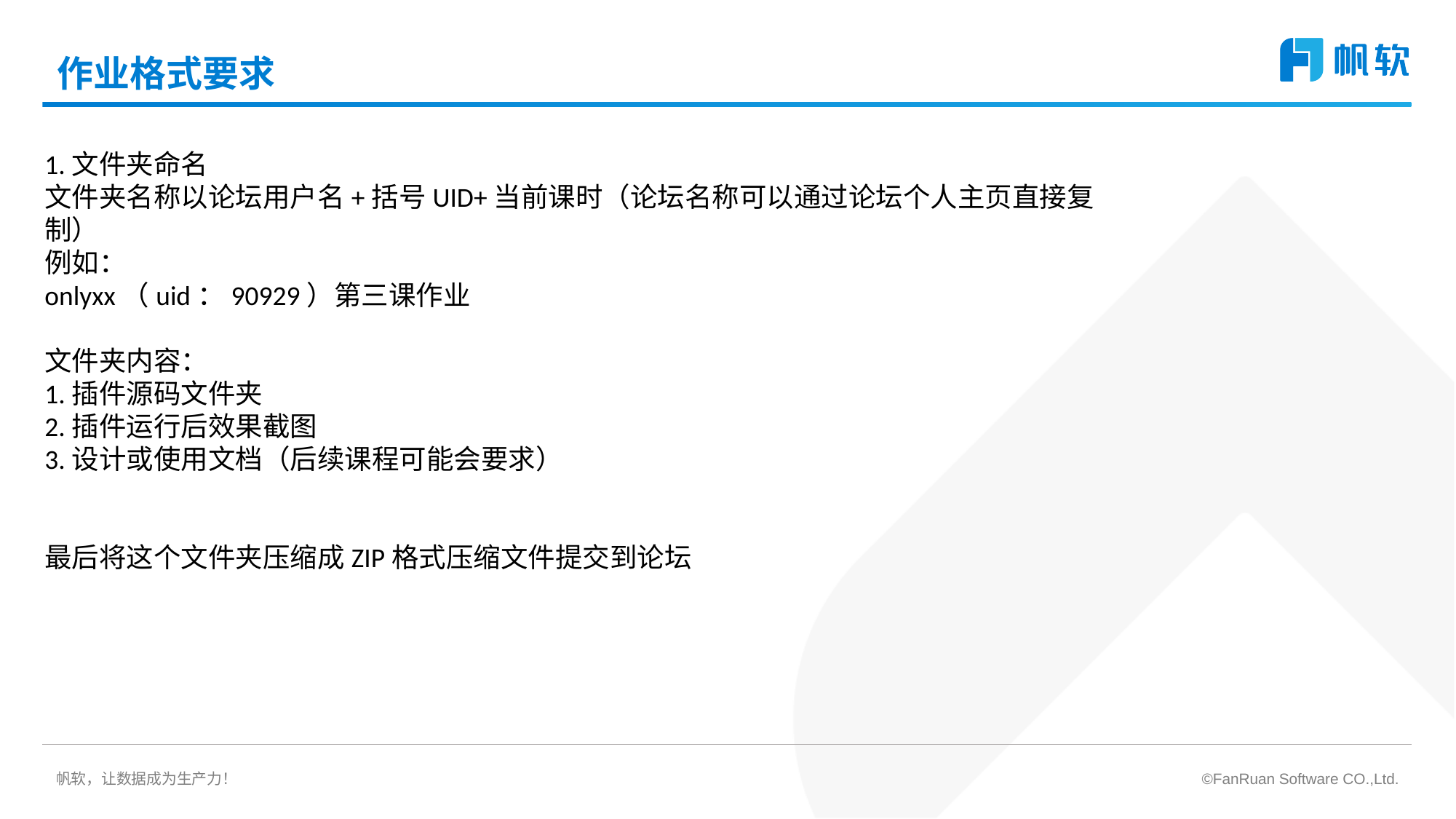

# 作业格式要求
1.文件夹命名
文件夹名称以论坛用户名+括号UID+当前课时（论坛名称可以通过论坛个人主页直接复制）
例如：
onlyxx（uid：90929）第三课作业

文件夹内容：
1.插件源码文件夹
2.插件运行后效果截图
3.设计或使用文档（后续课程可能会要求）

最后将这个文件夹压缩成ZIP格式压缩文件提交到论坛